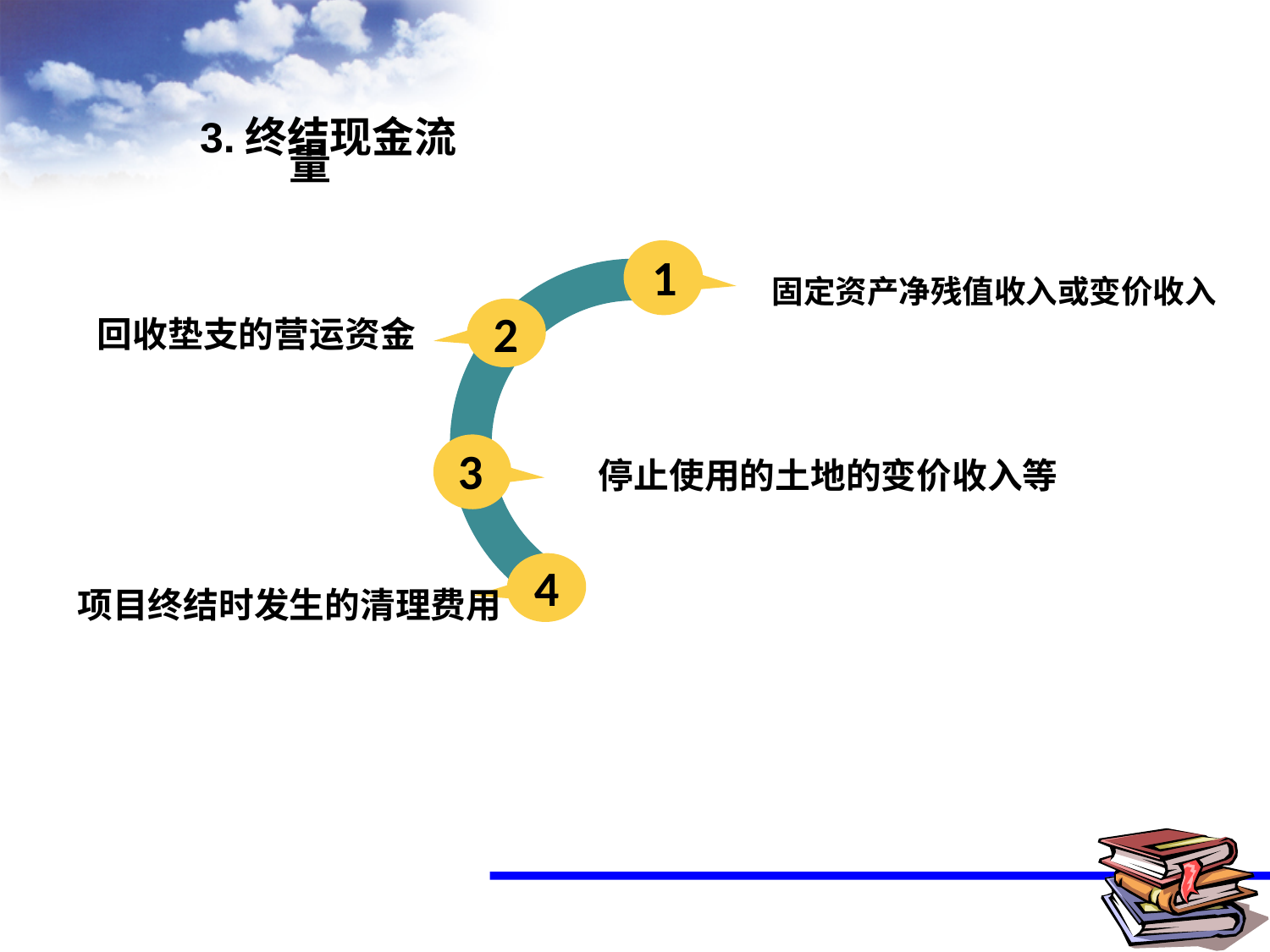

3.终结现金流量
1

固定资产净残值收入或变价收入

回收垫支的营运资金

2
停止使用的土地的变价收入等

3

4
项目终结时发生的清理费用